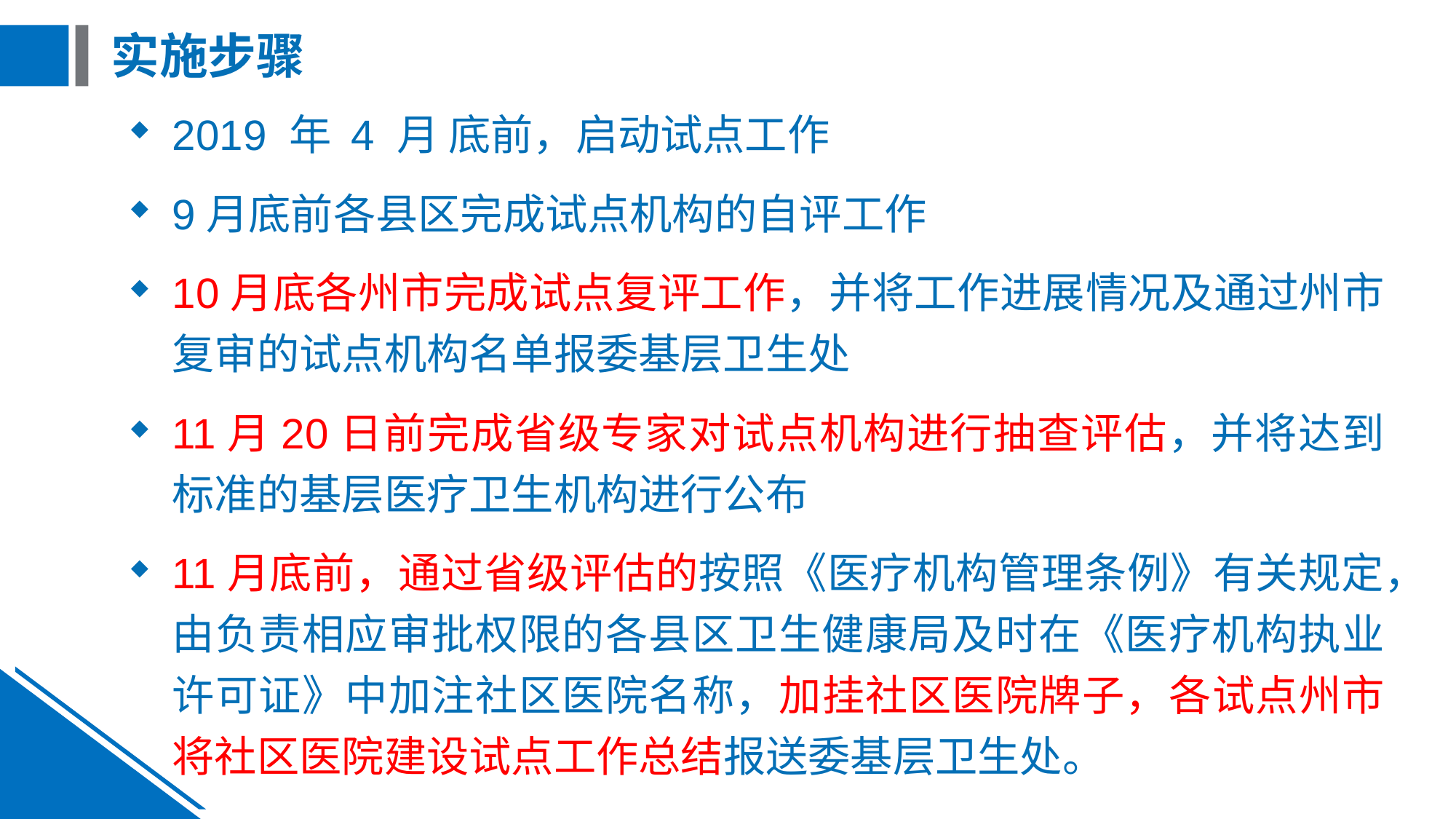

# 实施步骤
2019 年 4 月 底前，启动试点工作
9月底前各县区完成试点机构的自评工作
10月底各州市完成试点复评工作，并将工作进展情况及通过州市复审的试点机构名单报委基层卫生处
11月20日前完成省级专家对试点机构进行抽查评估，并将达到标准的基层医疗卫生机构进行公布
11月底前，通过省级评估的按照《医疗机构管理条例》有关规定，由负责相应审批权限的各县区卫生健康局及时在《医疗机构执业许可证》中加注社区医院名称，加挂社区医院牌子，各试点州市将社区医院建设试点工作总结报送委基层卫生处。